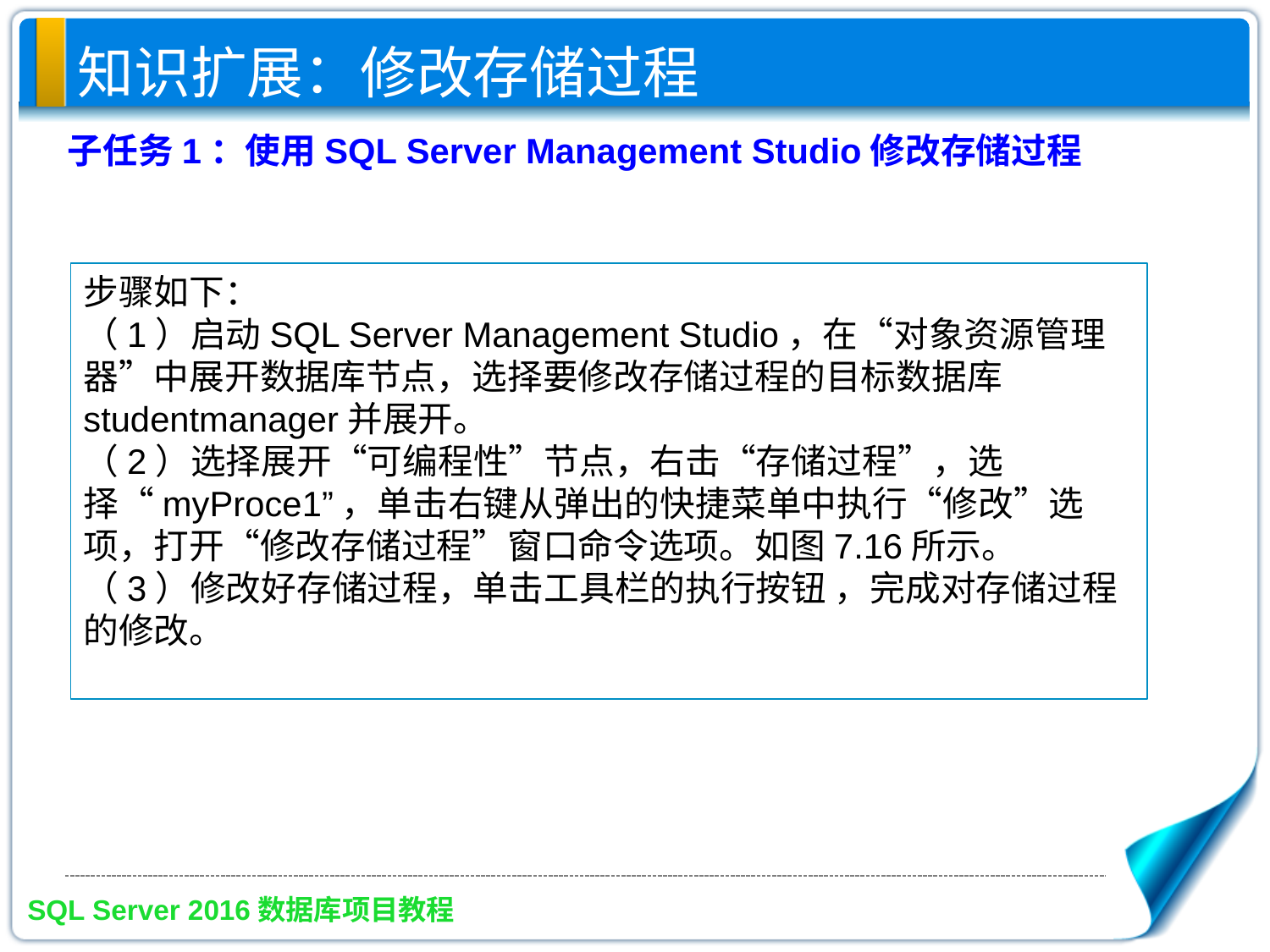

知识扩展：修改存储过程
子任务1：使用SQL Server Management Studio修改存储过程

步骤如下：
（1）启动SQL Server Management Studio，在“对象资源管理器”中展开数据库节点，选择要修改存储过程的目标数据库studentmanager并展开。
（2）选择展开“可编程性”节点，右击“存储过程”，选择“myProce1”，单击右键从弹出的快捷菜单中执行“修改”选项，打开“修改存储过程”窗口命令选项。如图7.16所示。
（3）修改好存储过程，单击工具栏的执行按钮 ，完成对存储过程的修改。